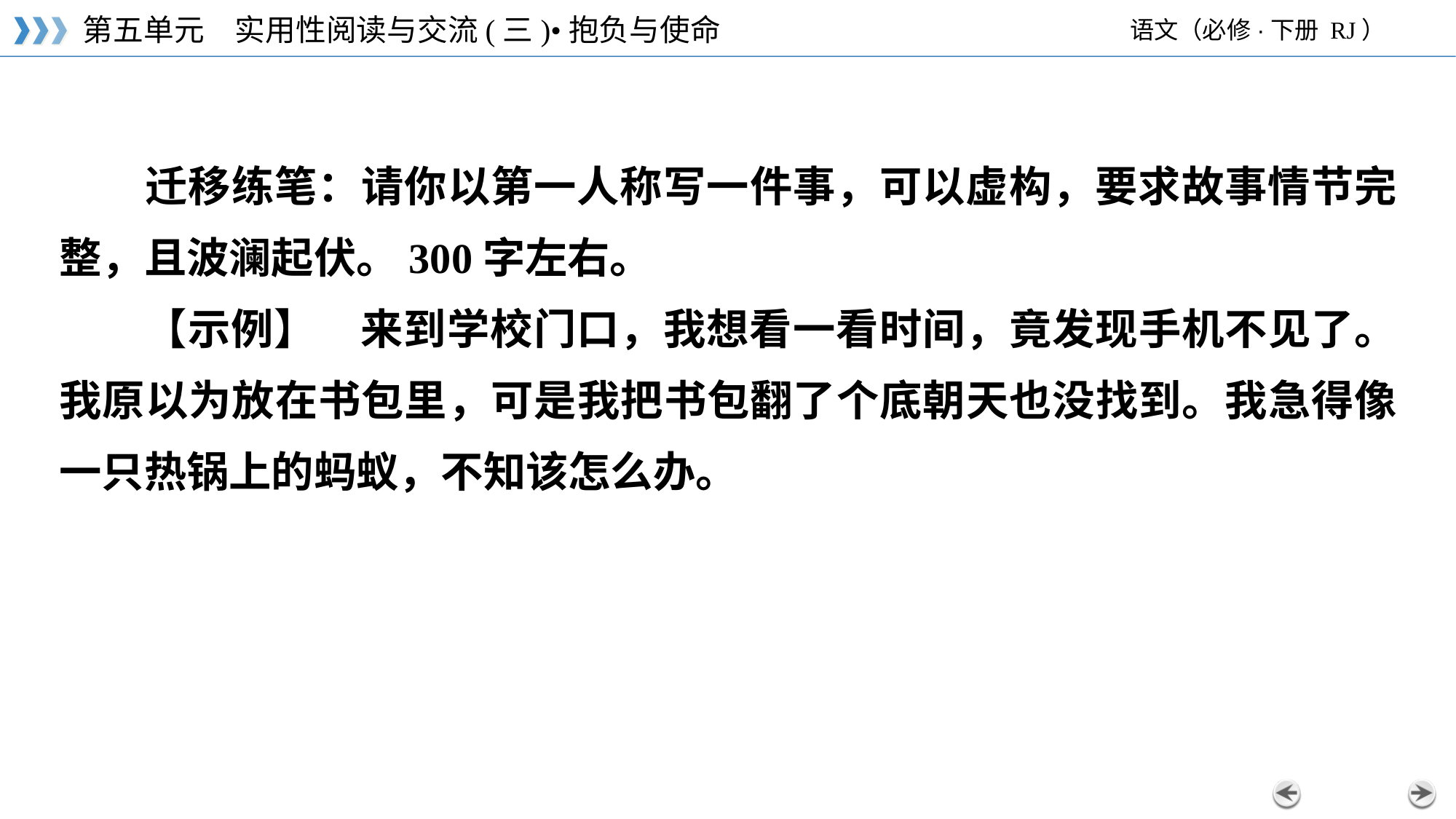

迁移练笔：请你以第一人称写一件事，可以虚构，要求故事情节完整，且波澜起伏。300字左右。
【示例】　来到学校门口，我想看一看时间，竟发现手机不见了。我原以为放在书包里，可是我把书包翻了个底朝天也没找到。我急得像一只热锅上的蚂蚁，不知该怎么办。